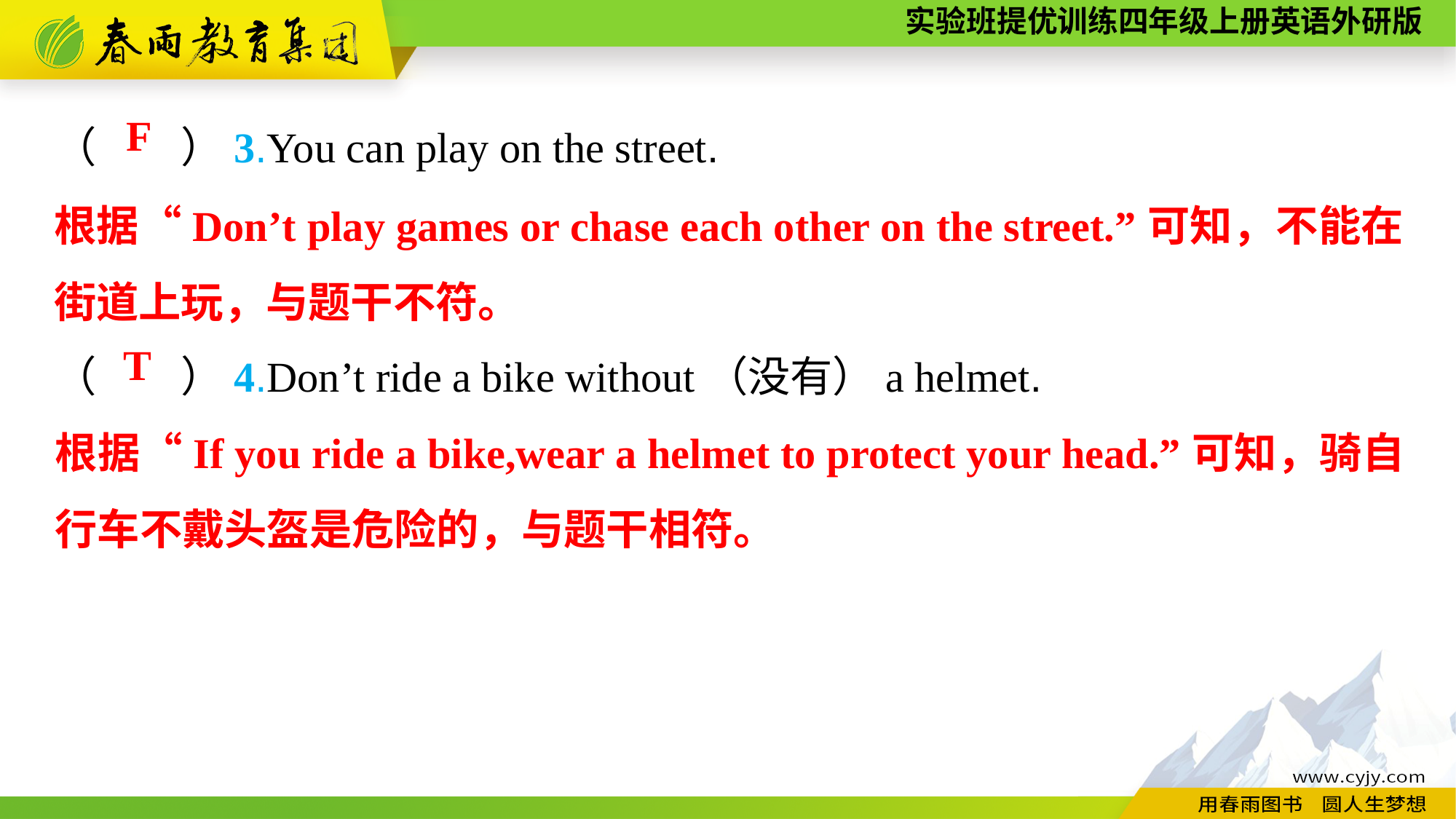

（　　）3.You can play on the street.

（　　）4.Don’t ride a bike without（没有）a helmet.
F
根据“Don’t play games or chase each other on the street.”可知，不能在街道上玩，与题干不符。
T
根据“If you ride a bike,wear a helmet to protect your head.”可知，骑自行车不戴头盔是危险的，与题干相符。